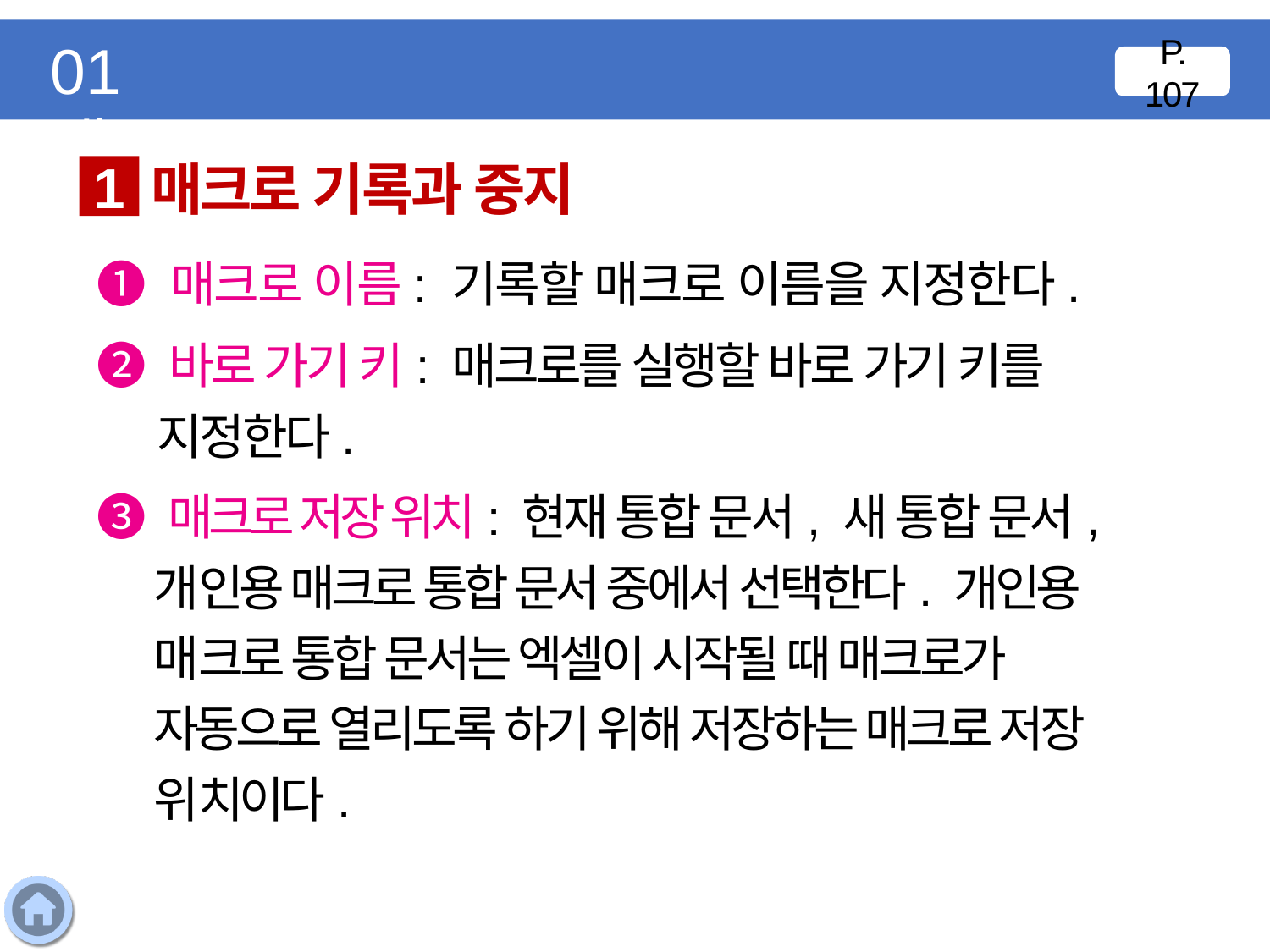

01 매크로
P. 107
매크로 기록과 중지
1
❶ 매크로 이름: 기록할 매크로 이름을 지정한다.
❷ 바로 가기 키: 매크로를 실행할 바로 가기 키를 지정한다.
❸ 매크로 저장 위치: 현재 통합 문서, 새 통합 문서, 개인용 매크로 통합 문서 중에서 선택한다. 개인용 매크로 통합 문서는 엑셀이 시작될 때 매크로가 자동으로 열리도록 하기 위해 저장하는 매크로 저장 위치이다.